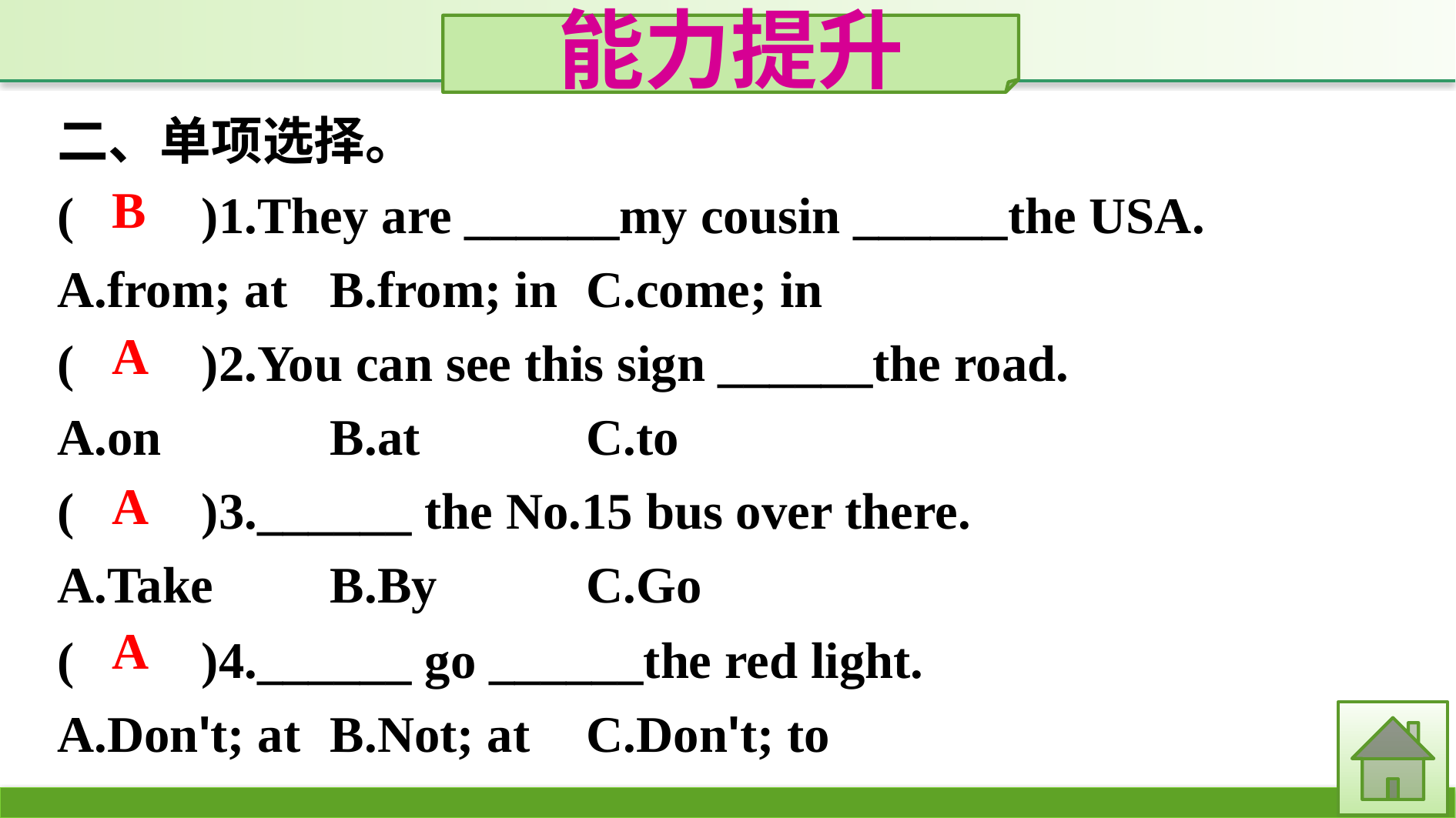

能力提升
二、单项选择。
(　　)1.They are ______my cousin ______the USA.
A.from; at	B.from; in	C.come; in
(　　)2.You can see this sign ______the road.
A.on		B.at		C.to
(　　)3.______ the No.15 bus over there.
A.Take	B.By		C.Go
B
A
A
(　　)4.______ go ______the red light.
A.Don't; at	B.Not; at	C.Don't; to
A